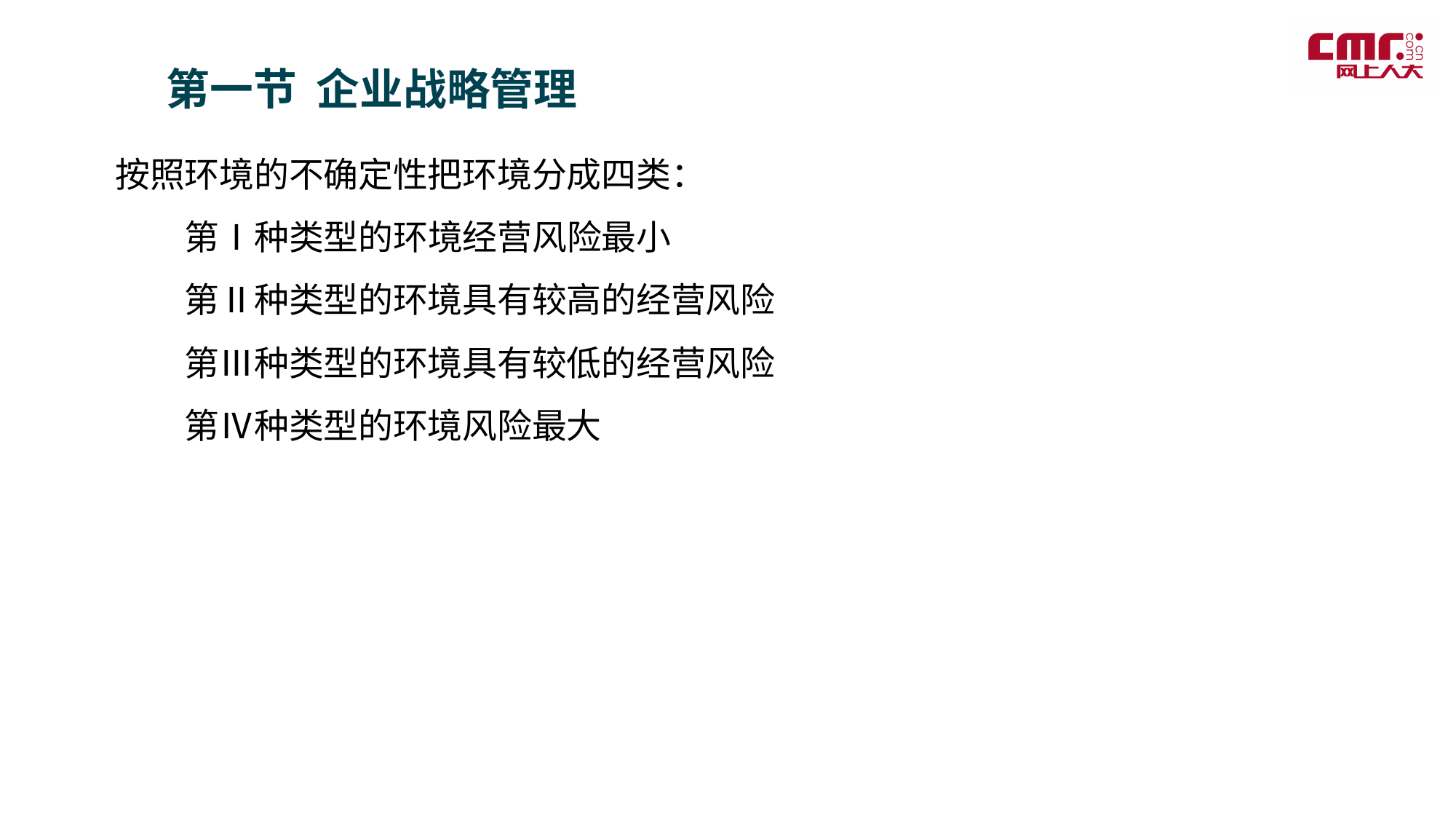

第一节  企业战略管理
按照环境的不确定性把环境分成四类：
　　第Ⅰ种类型的环境经营风险最小
　　第Ⅱ种类型的环境具有较高的经营风险
　　第Ⅲ种类型的环境具有较低的经营风险
　　第Ⅳ种类型的环境风险最大